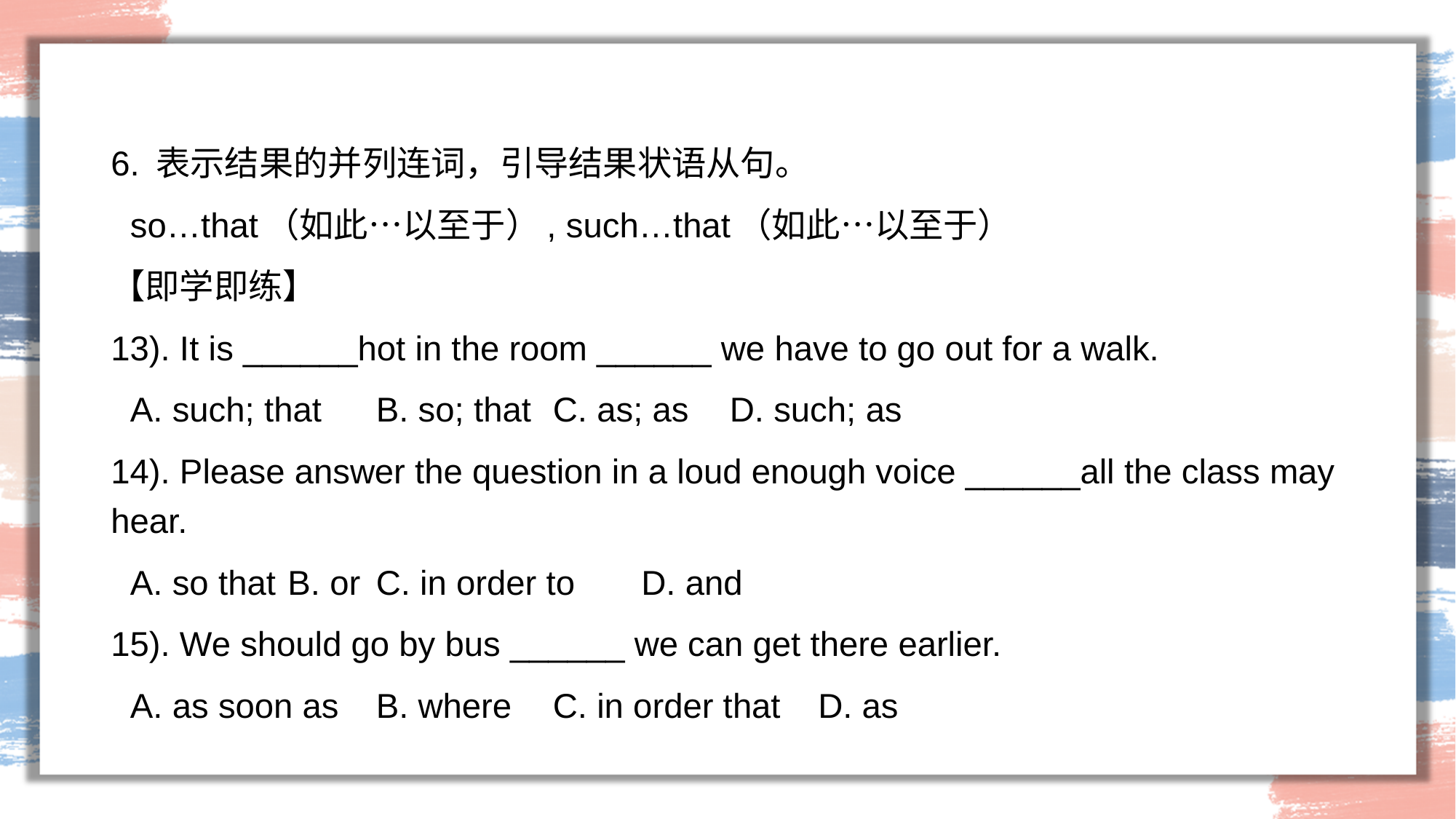

#
6. 表示结果的并列连词，引导结果状语从句。
  so…that（如此…以至于）, such…that（如此…以至于）
【即学即练】
13). It is ______hot in the room ______ we have to go out for a walk.
  A. such; that	B. so; that	C. as; as	D. such; as
14). Please answer the question in a loud enough voice ______all the class may hear.
  A. so that	B. or	C. in order to	D. and
15). We should go by bus ______ we can get there earlier.
  A. as soon as	B. where	C. in order that	D. as